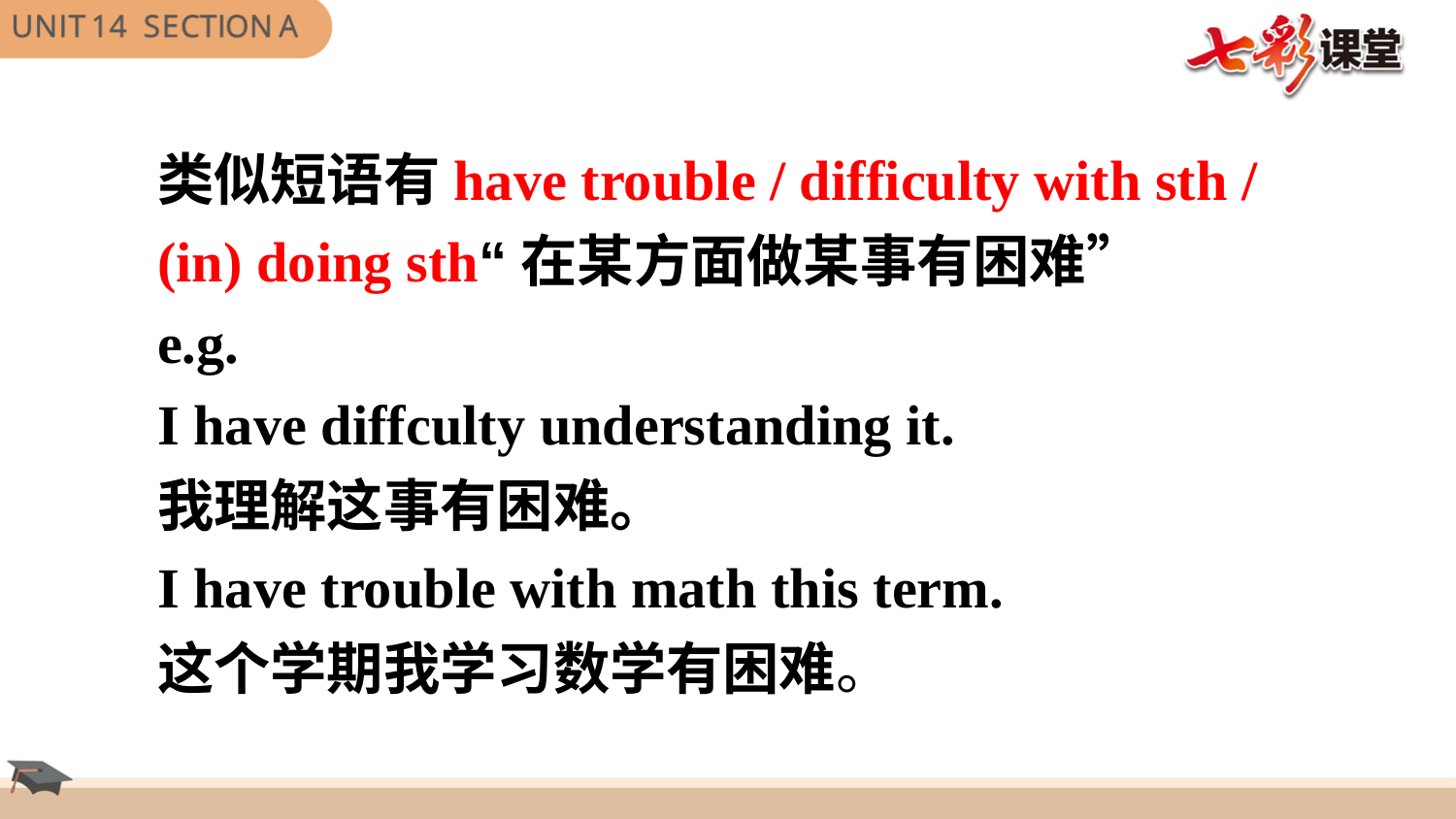

类似短语有have trouble / difficulty with sth /
(in) doing sth“在某方面做某事有困难”
e.g.
I have diffculty understanding it.
我理解这事有困难。
I have trouble with math this term.
这个学期我学习数学有困难。